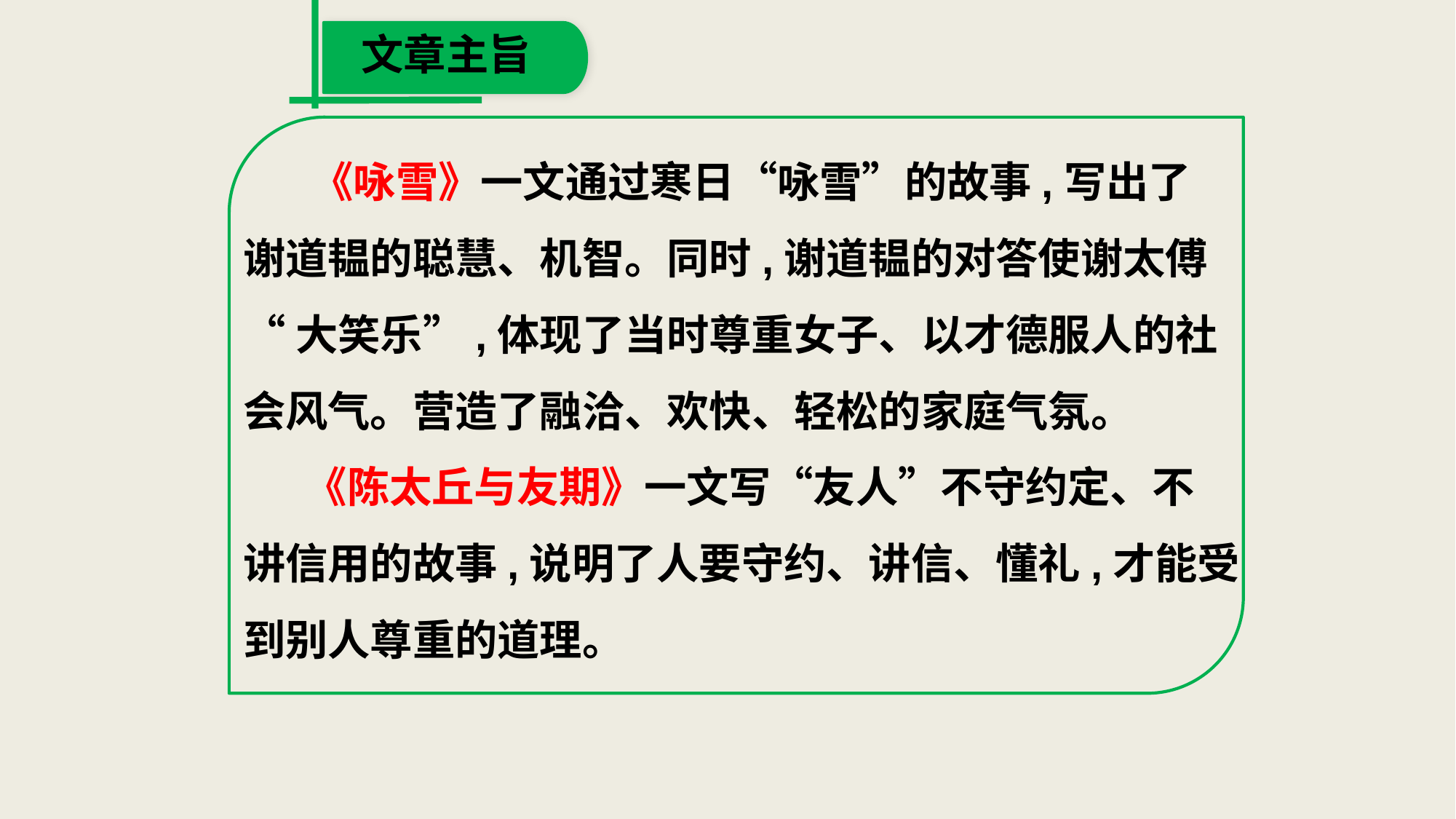

文章主旨

      《咏雪》一文通过寒日“咏雪”的故事,写出了
谢道韫的聪慧、机智。同时,谢道韫的对答使谢太傅
“大笑乐”,体现了当时尊重女子、以才德服人的社
会风气。营造了融洽、欢快、轻松的家庭气氛。
　  《陈太丘与友期》一文写“友人”不守约定、不
讲信用的故事,说明了人要守约、讲信、懂礼,才能受
到别人尊重的道理。